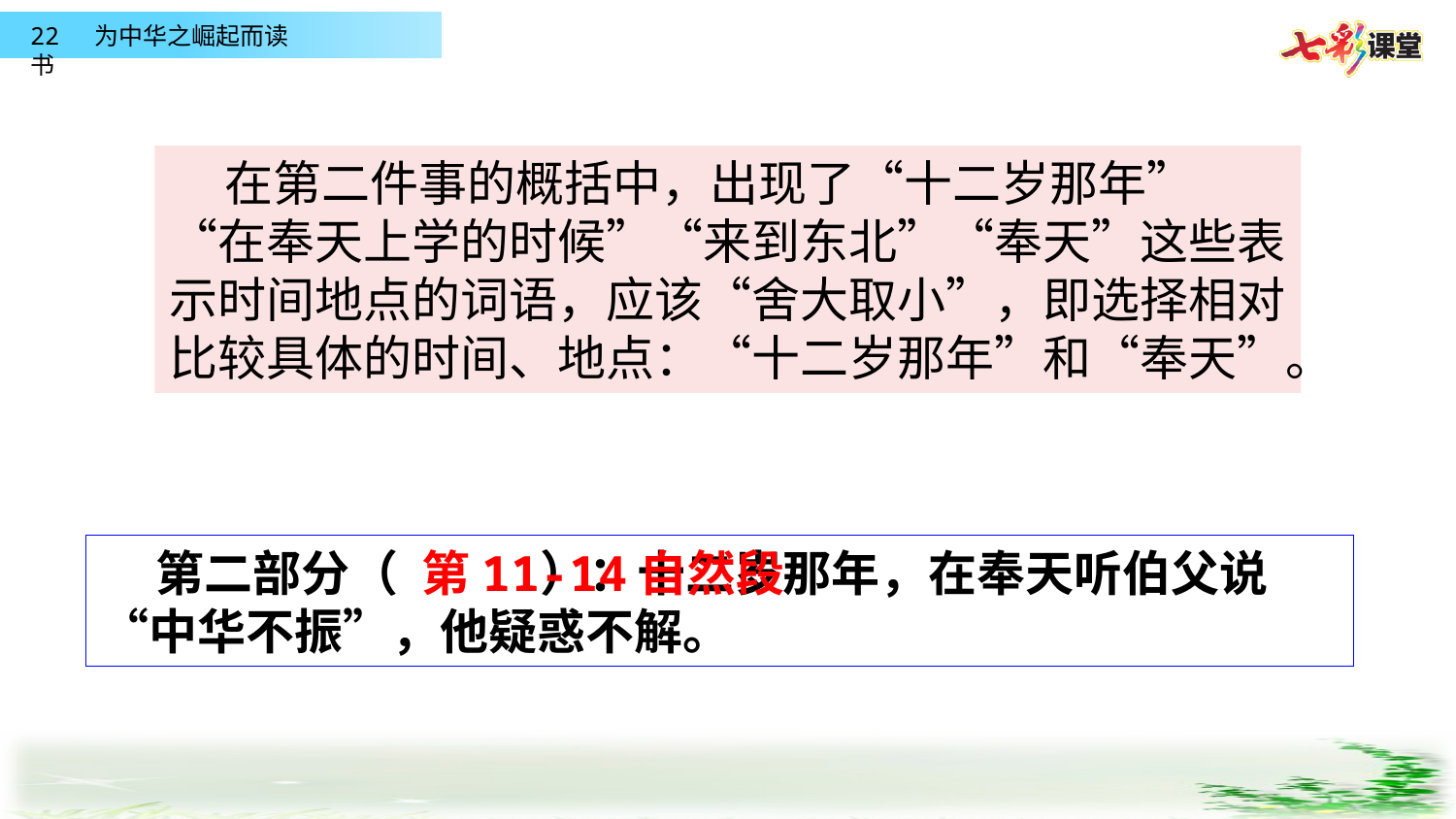

在第二件事的概括中，出现了“十二岁那年”“在奉天上学的时候”“来到东北”“奉天”这些表示时间地点的词语，应该“舍大取小”，即选择相对比较具体的时间、地点：“十二岁那年”和“奉天”。
    第二部分（             ）：十二岁那年，在奉天听伯父说“中华不振”，他疑惑不解。
第11-14自然段